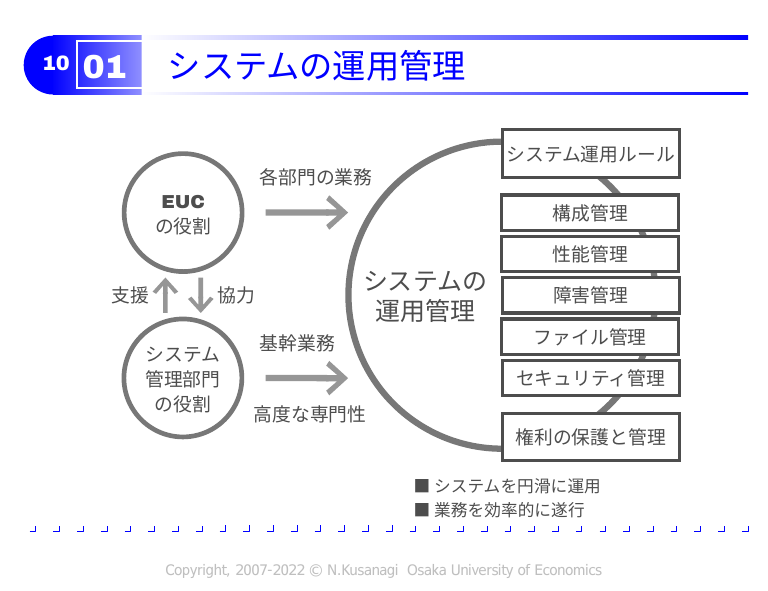

# 01   システムの運用管理
システム運用ルール

EUC
の役割
各部門の業務

構成管理
性能管理
システムの
運用管理
支援

協力
障害管理
システム
管理部門
の役割
ファイル管理
基幹業務

セキュリティ管理
高度な専門性
権利の保護と管理
■システムを円滑に運用
■業務を効率的に遂行